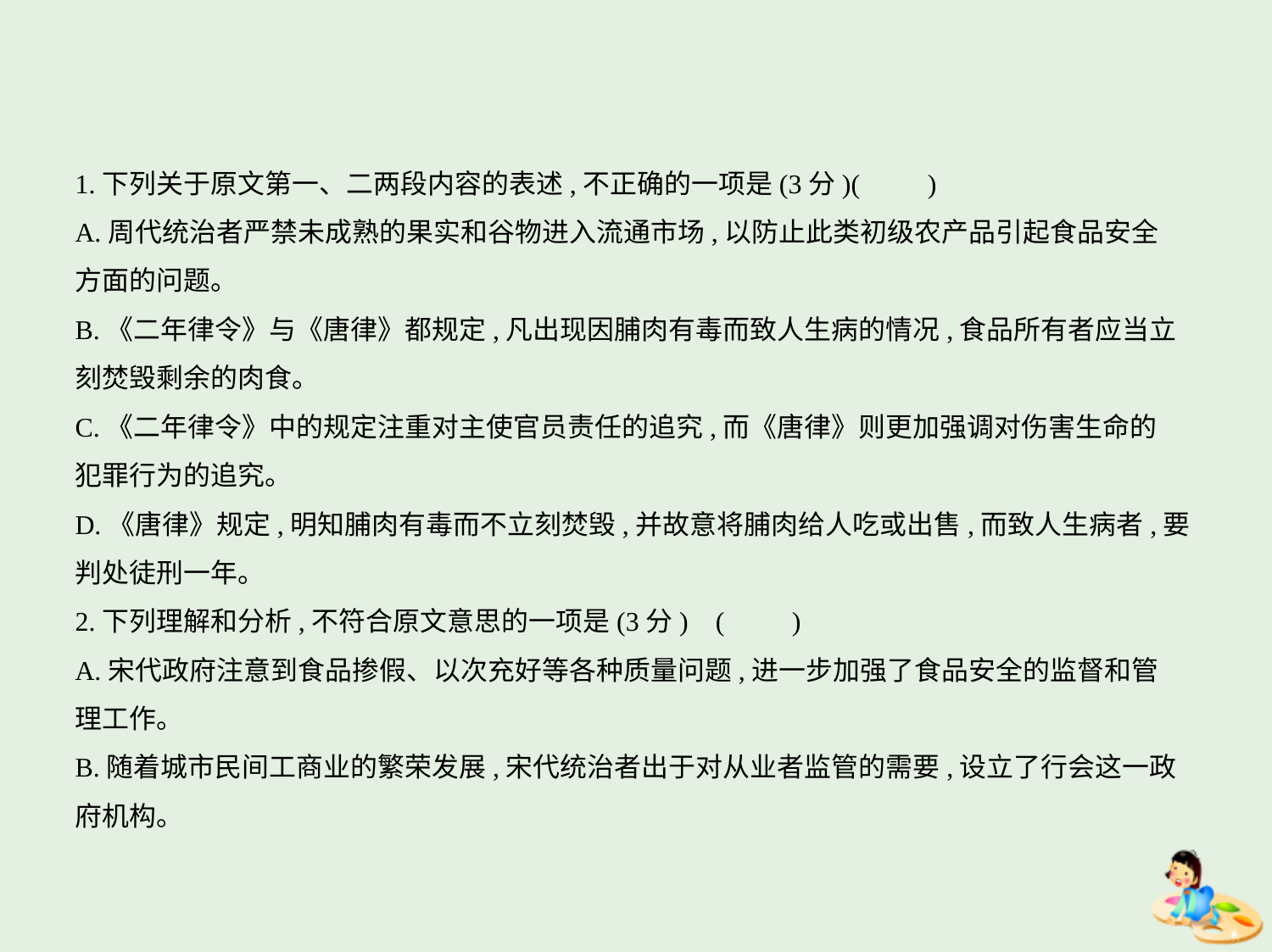

1.下列关于原文第一、二两段内容的表述,不正确的一项是(3分)(　　)
A.周代统治者严禁未成熟的果实和谷物进入流通市场,以防止此类初级农产品引起食品安全
方面的问题。
B.《二年律令》与《唐律》都规定,凡出现因脯肉有毒而致人生病的情况,食品所有者应当立
刻焚毁剩余的肉食。
C.《二年律令》中的规定注重对主使官员责任的追究,而《唐律》则更加强调对伤害生命的
犯罪行为的追究。
D.《唐律》规定,明知脯肉有毒而不立刻焚毁,并故意将脯肉给人吃或出售,而致人生病者,要
判处徒刑一年。
2.下列理解和分析,不符合原文意思的一项是(3分) (　　)
A.宋代政府注意到食品掺假、以次充好等各种质量问题,进一步加强了食品安全的监督和管
理工作。
B.随着城市民间工商业的繁荣发展,宋代统治者出于对从业者监管的需要,设立了行会这一政
府机构。